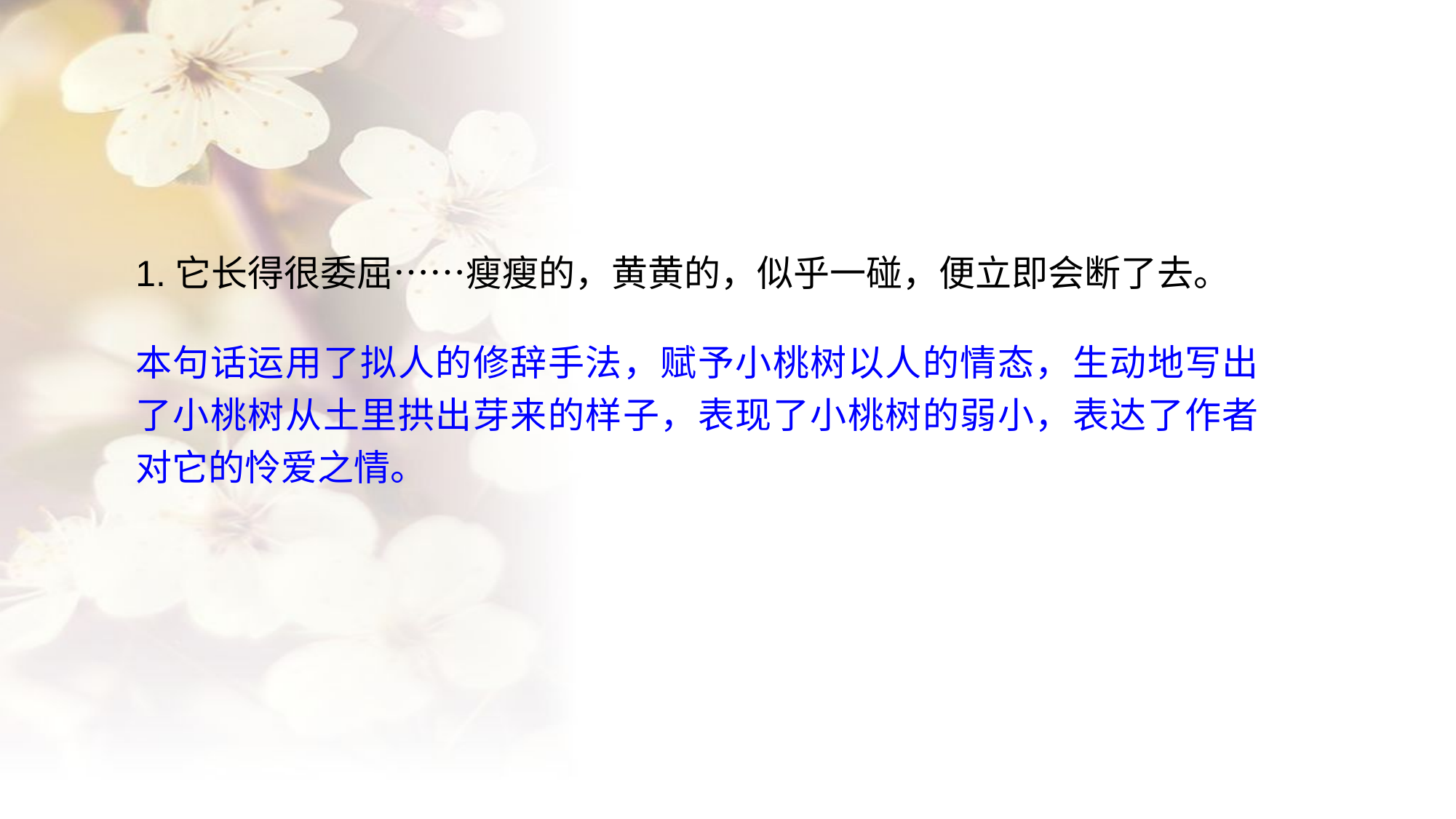

#

1.它长得很委屈……瘦瘦的，黄黄的，似乎一碰，便立即会断了去。
本句话运用了拟人的修辞手法，赋予小桃树以人的情态，生动地写出了小桃树从土里拱出芽来的样子，表现了小桃树的弱小，表达了作者对它的怜爱之情。